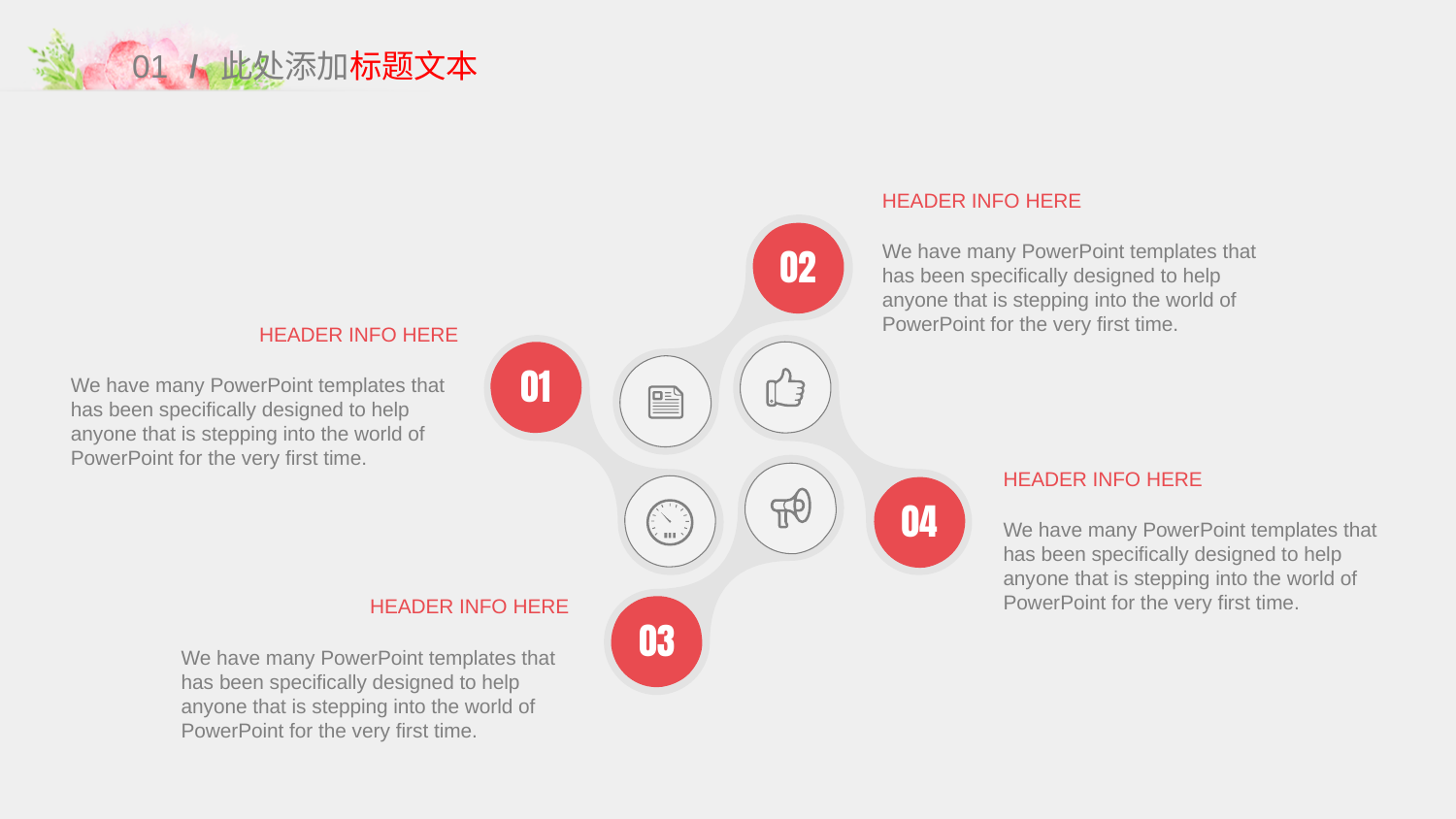

01
/
此处添加标题文本
HEADER INFO HERE

02
We have many PowerPoint templates that has been specifically designed to help anyone that is stepping into the world of PowerPoint for the very first time.
HEADER INFO HERE

01

We have many PowerPoint templates that has been specifically designed to help anyone that is stepping into the world of PowerPoint for the very first time.

HEADER INFO HERE

04

We have many PowerPoint templates that has been specifically designed to help anyone that is stepping into the world of PowerPoint for the very first time.
HEADER INFO HERE
03
We have many PowerPoint templates that has been specifically designed to help anyone that is stepping into the world of PowerPoint for the very first time.